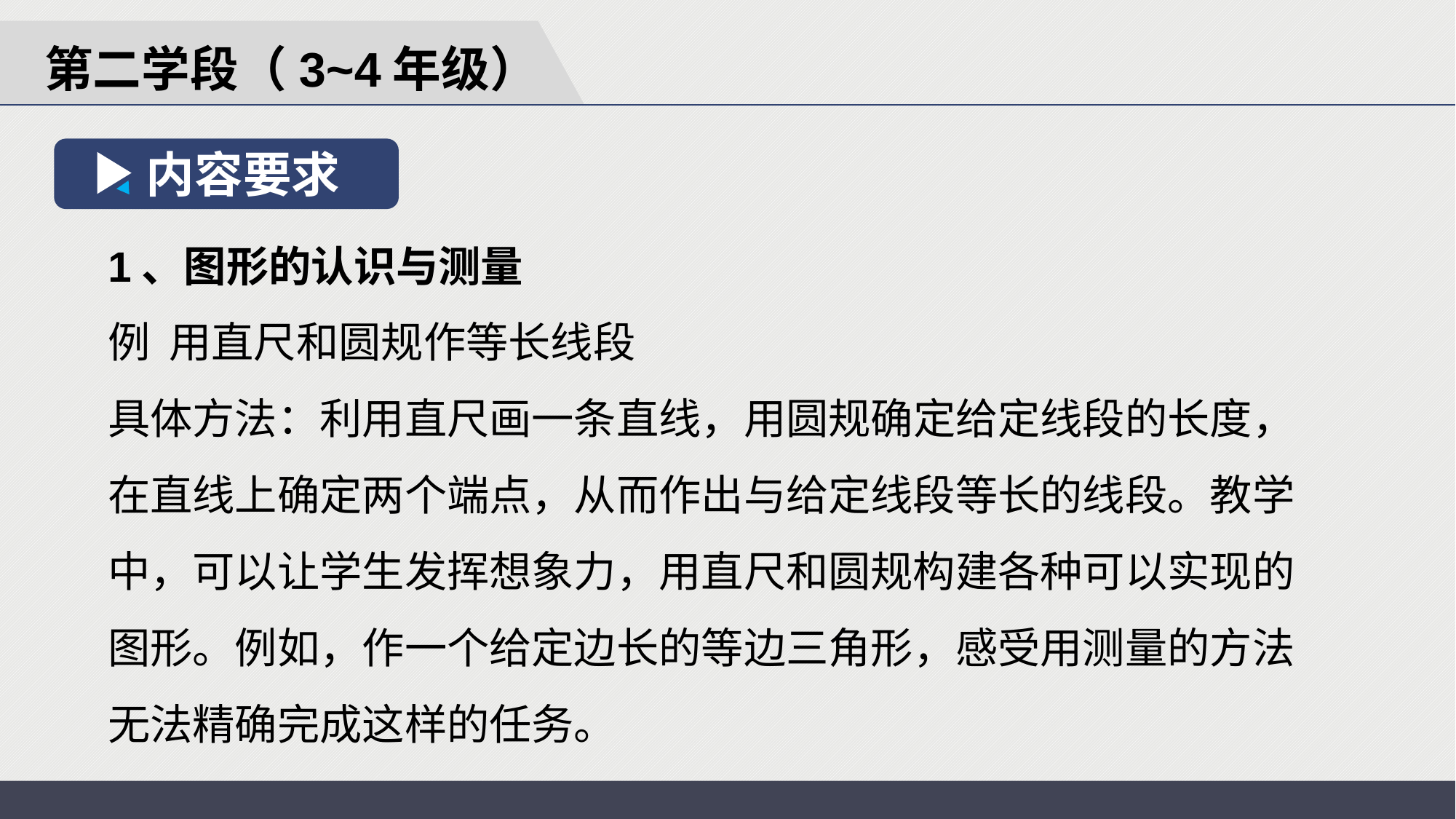

第二学段（3~4年级）
内容要求

1、图形的认识与测量
例  用直尺和圆规作等长线段
具体方法：利用直尺画一条直线，用圆规确定给定线段的长度，在直线上确定两个端点，从而作出与给定线段等长的线段。教学中，可以让学生发挥想象力，用直尺和圆规构建各种可以实现的图形。例如，作一个给定边长的等边三角形，感受用测量的方法无法精确完成这样的任务。